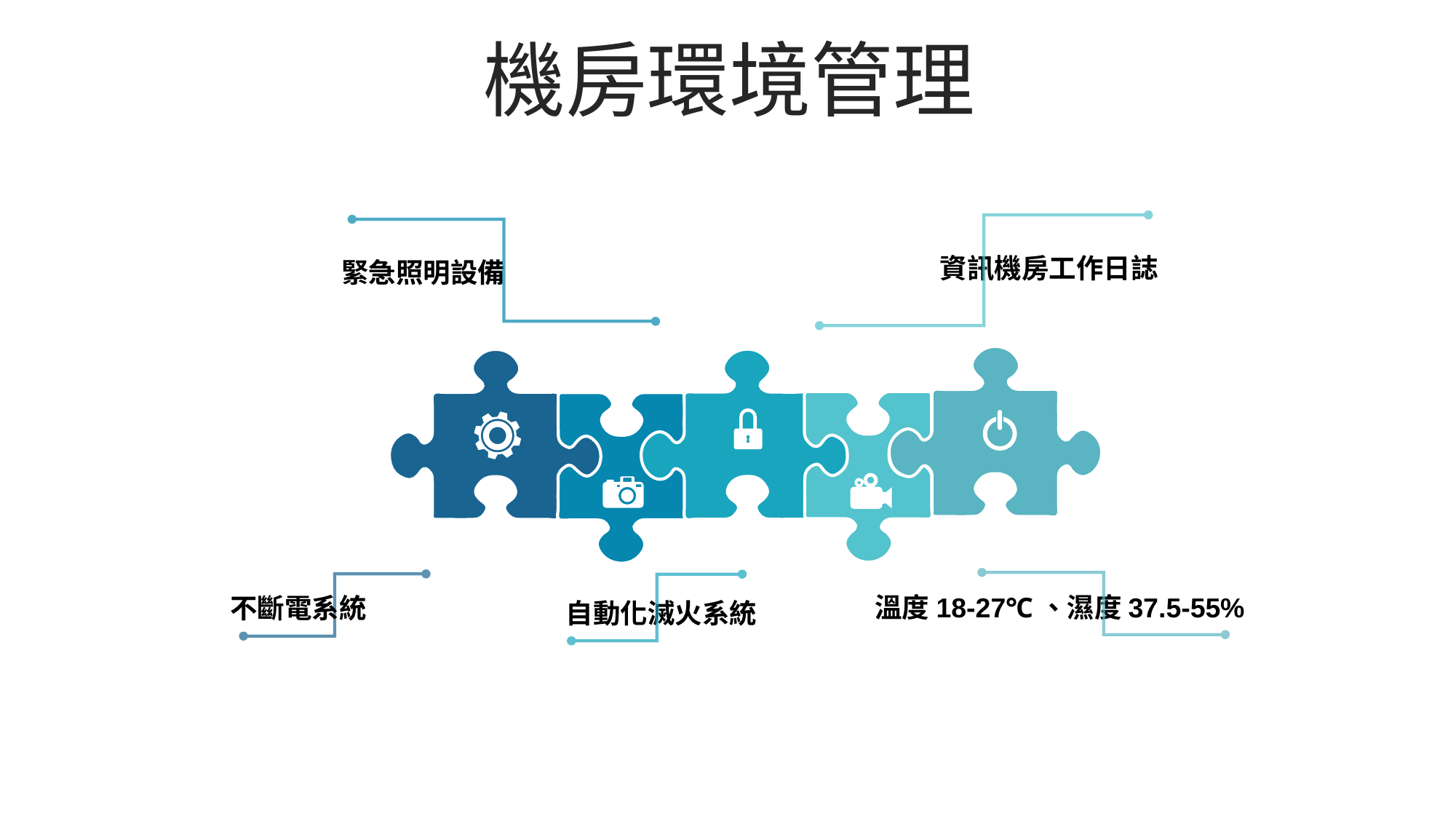

機房環境管理
資訊機房工作日誌
緊急照明設備

溫度18-27℃、濕度37.5-55%
不斷電系統
自動化滅火系統